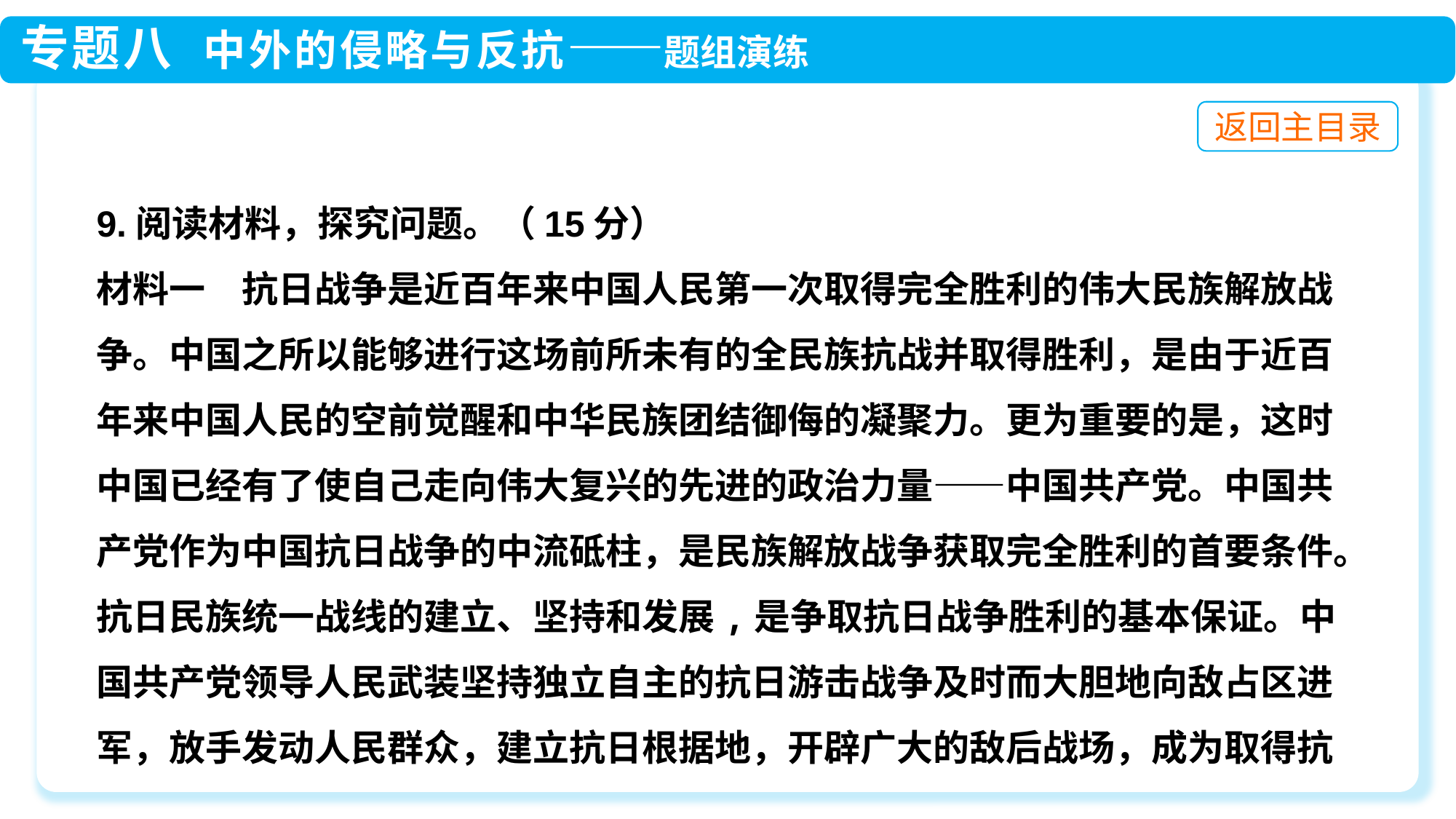

9.阅读材料，探究问题。（15分）
材料一　抗日战争是近百年来中国人民第一次取得完全胜利的伟大民族解放战争。中国之所以能够进行这场前所未有的全民族抗战并取得胜利，是由于近百年来中国人民的空前觉醒和中华民族团结御侮的凝聚力。更为重要的是，这时中国已经有了使自己走向伟大复兴的先进的政治力量——中国共产党。中国共产党作为中国抗日战争的中流砥柱，是民族解放战争获取完全胜利的首要条件。抗日民族统一战线的建立、坚持和发展,是争取抗日战争胜利的基本保证。中国共产党领导人民武装坚持独立自主的抗日游击战争及时而大胆地向敌占区进军，放手发动人民群众，建立抗日根据地，开辟广大的敌后战场，成为取得抗